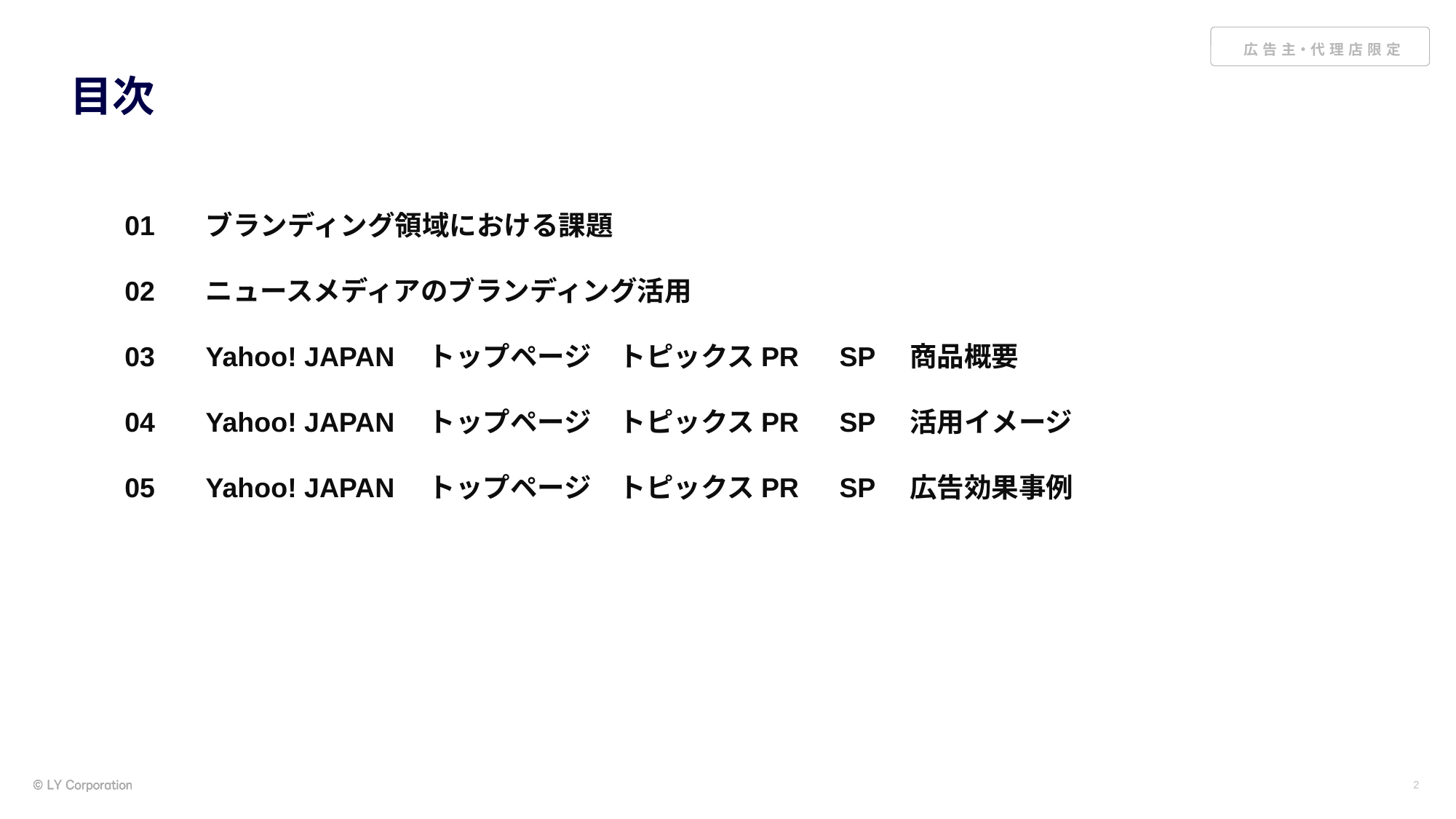

# 目次
01
02
03
04
05
ブランディング領域における課題
ニュースメディアのブランディング活用
Yahoo! JAPAN　トップページ　トピックスPR　SP　商品概要
Yahoo! JAPAN　トップページ　トピックスPR　SP　活用イメージ
Yahoo! JAPAN　トップページ　トピックスPR　SP　広告効果事例